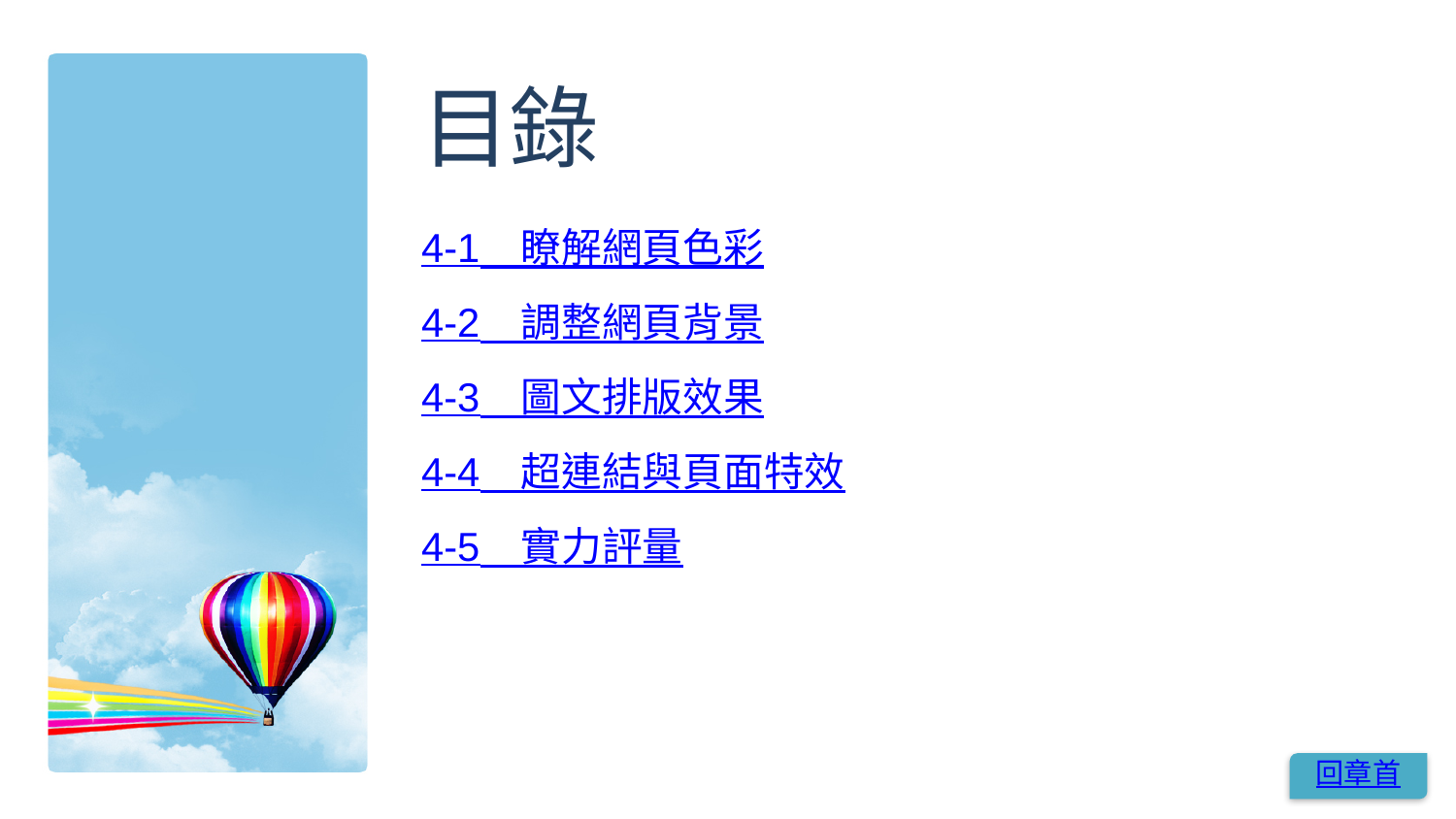

# 目錄
4-1　瞭解網頁色彩
4-2　調整網頁背景
4-3　圖文排版效果
4-4　超連結與頁面特效
4-5　實力評量
回章首